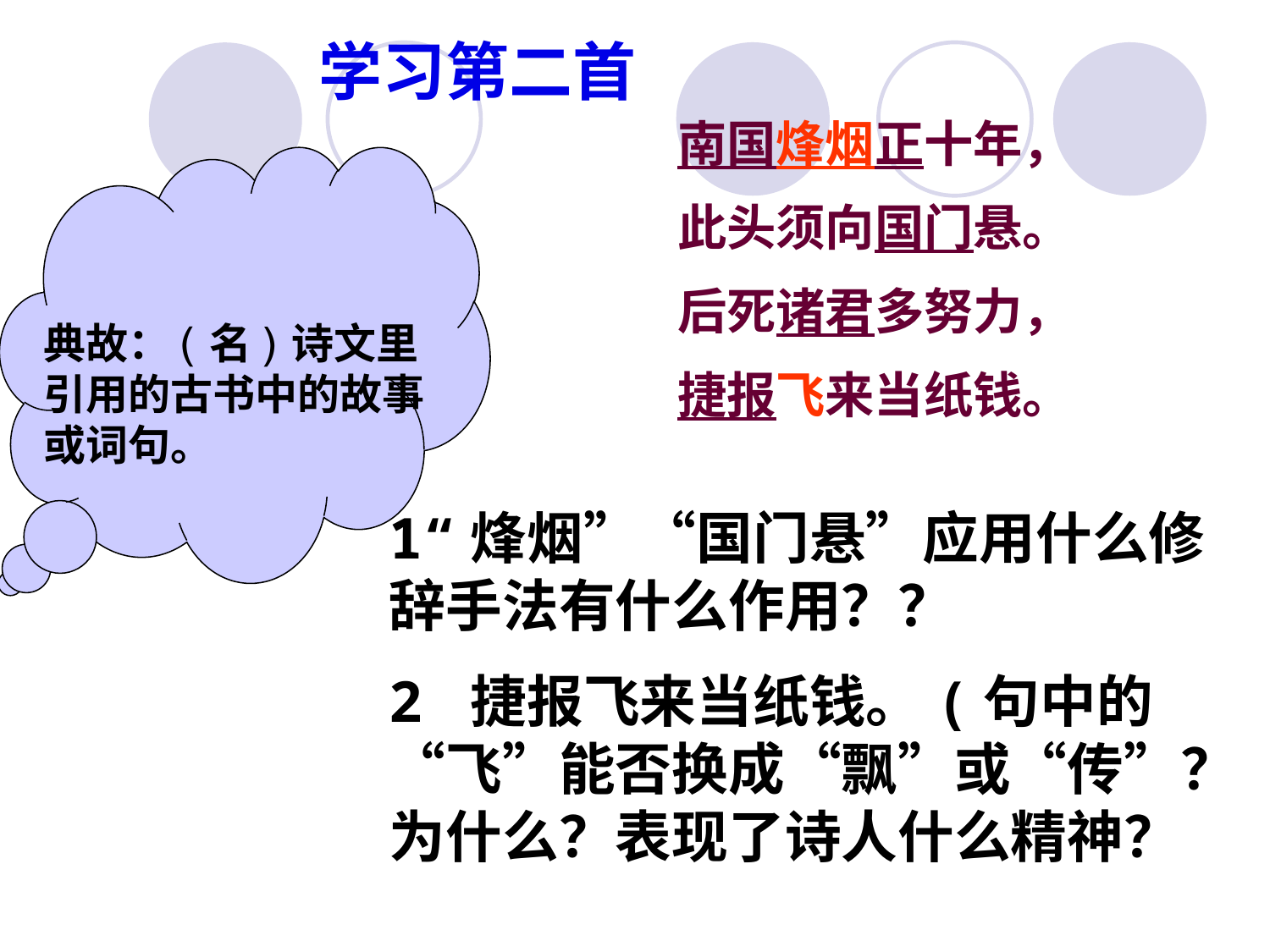

学习第二首
南国烽烟正十年，
此头须向国门悬。
后死诸君多努力，
捷报飞来当纸钱。

典故：(名)诗文里引用的古书中的故事或词句。
1“烽烟”“国门悬”应用什么修辞手法有什么作用？？
2 捷报飞来当纸钱。(句中的“飞”能否换成“飘”或“传”？为什么？表现了诗人什么精神？